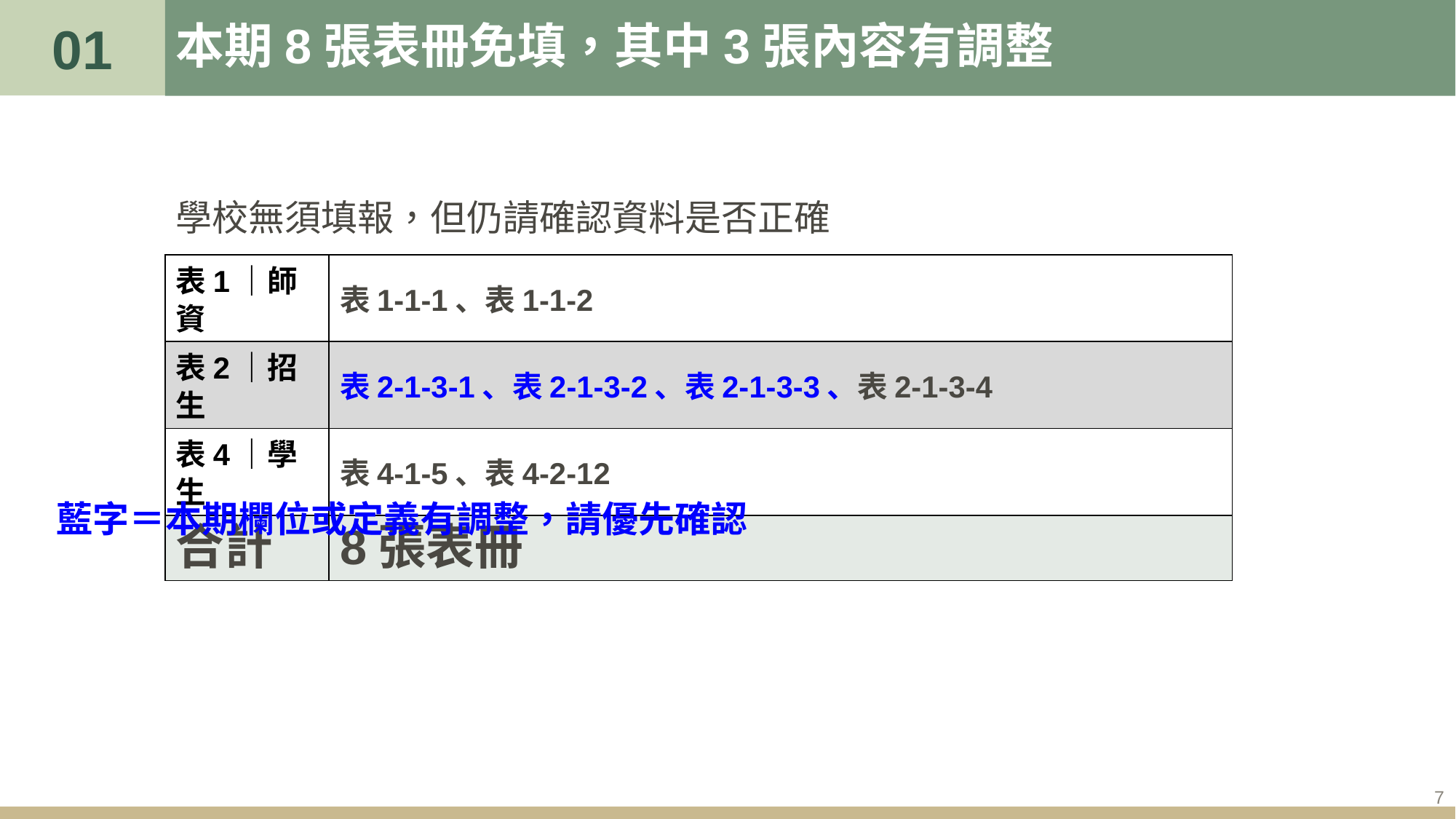

01
# 本期8張表冊免填，其中3張內容有調整
學校無須填報，但仍請確認資料是否正確
| 表1｜師資 | 表1-1-1、表1-1-2 |
| --- | --- |
| 表2｜招生 | 表2-1-3-1、表2-1-3-2、表2-1-3-3、表2-1-3-4 |
| 表4｜學生 | 表4-1-5、表4-2-12 |
| 合計 | 8張表冊 |
藍字＝本期欄位或定義有調整，請優先確認
7